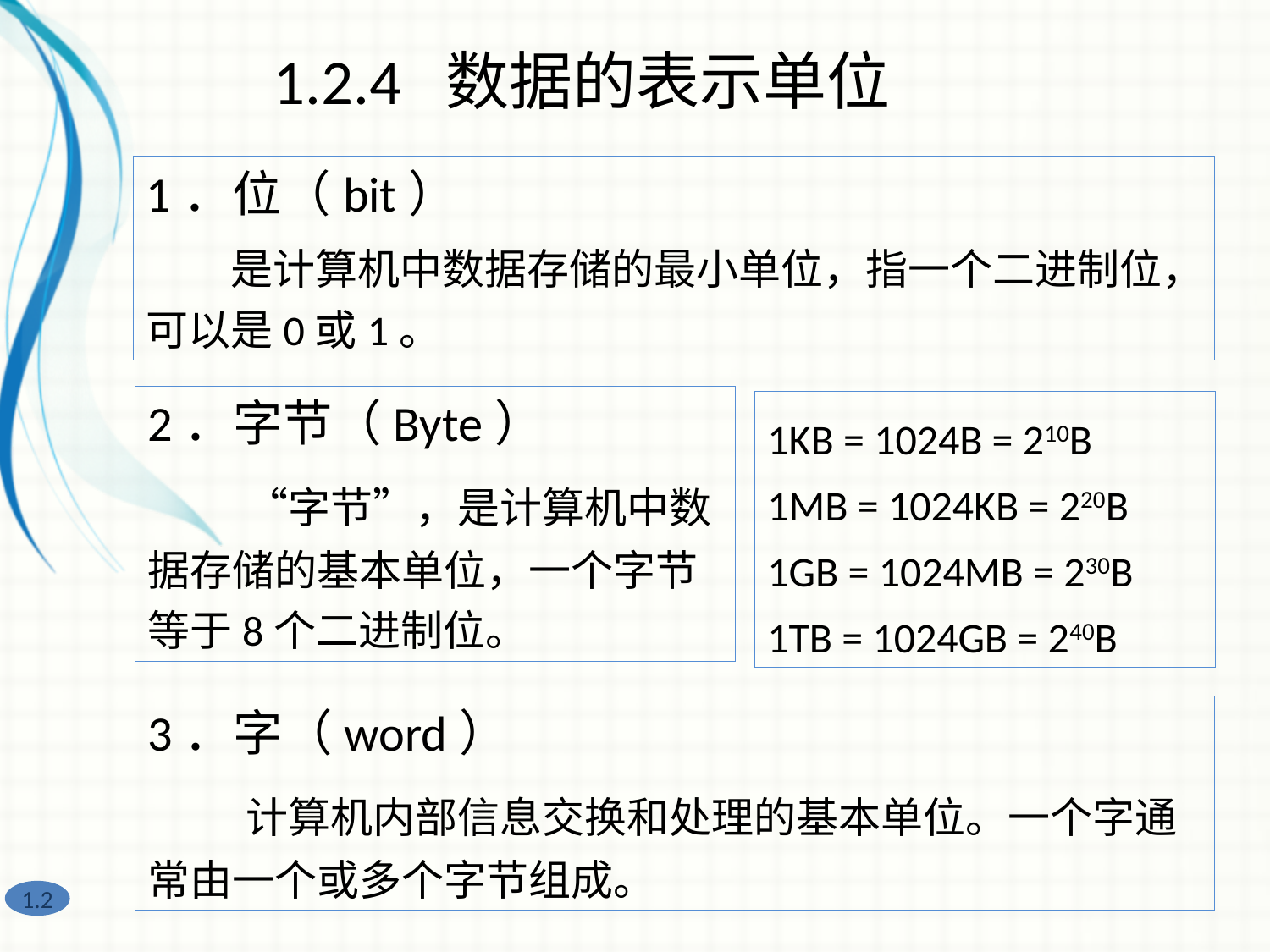

1.2.4  数据的表示单位
1．位（bit）
　　是计算机中数据存储的最小单位，指一个二进制位，可以是0或1。
2．字节（Byte）
　　“字节”，是计算机中数据存储的基本单位，一个字节等于8个二进制位。
1KB = 1024B = 210B
1MB = 1024KB = 220B
1GB = 1024MB = 230B
1TB = 1024GB = 240B
3．字（word）
　　计算机内部信息交换和处理的基本单位。一个字通常由一个或多个字节组成。